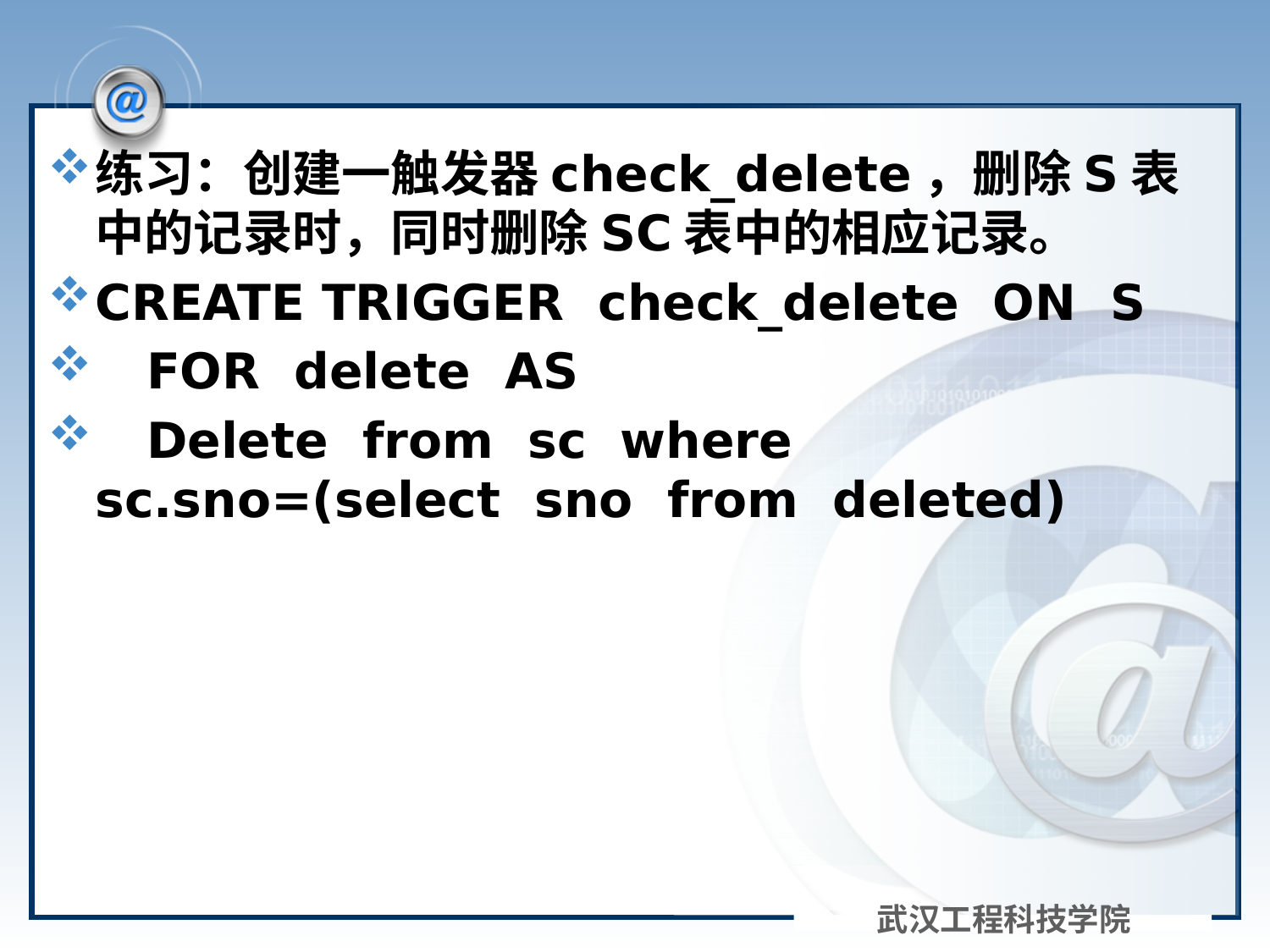

#
练习：创建一触发器check_delete，删除S表中的记录时，同时删除SC表中的相应记录。
CREATE TRIGGER  check_delete  ON  S
   FOR  delete  AS
   Delete  from  sc  where  sc.sno=(select  sno  from  deleted)

武汉工程科技学院